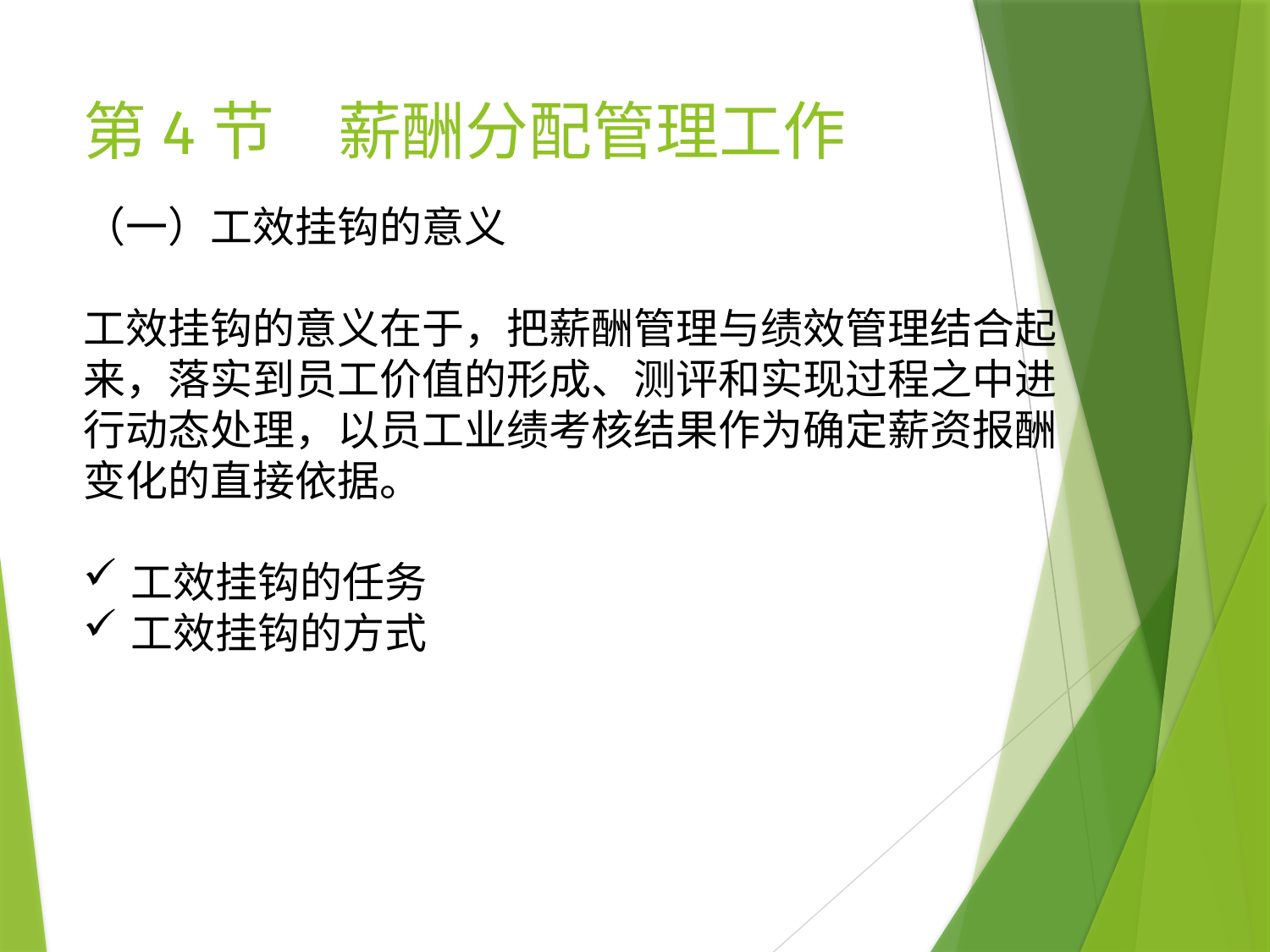

# 第4节　薪酬分配管理工作
（一）工效挂钩的意义

工效挂钩的意义在于，把薪酬管理与绩效管理结合起来，落实到员工价值的形成、测评和实现过程之中进行动态处理，以员工业绩考核结果作为确定薪资报酬变化的直接依据。

工效挂钩的任务
工效挂钩的方式